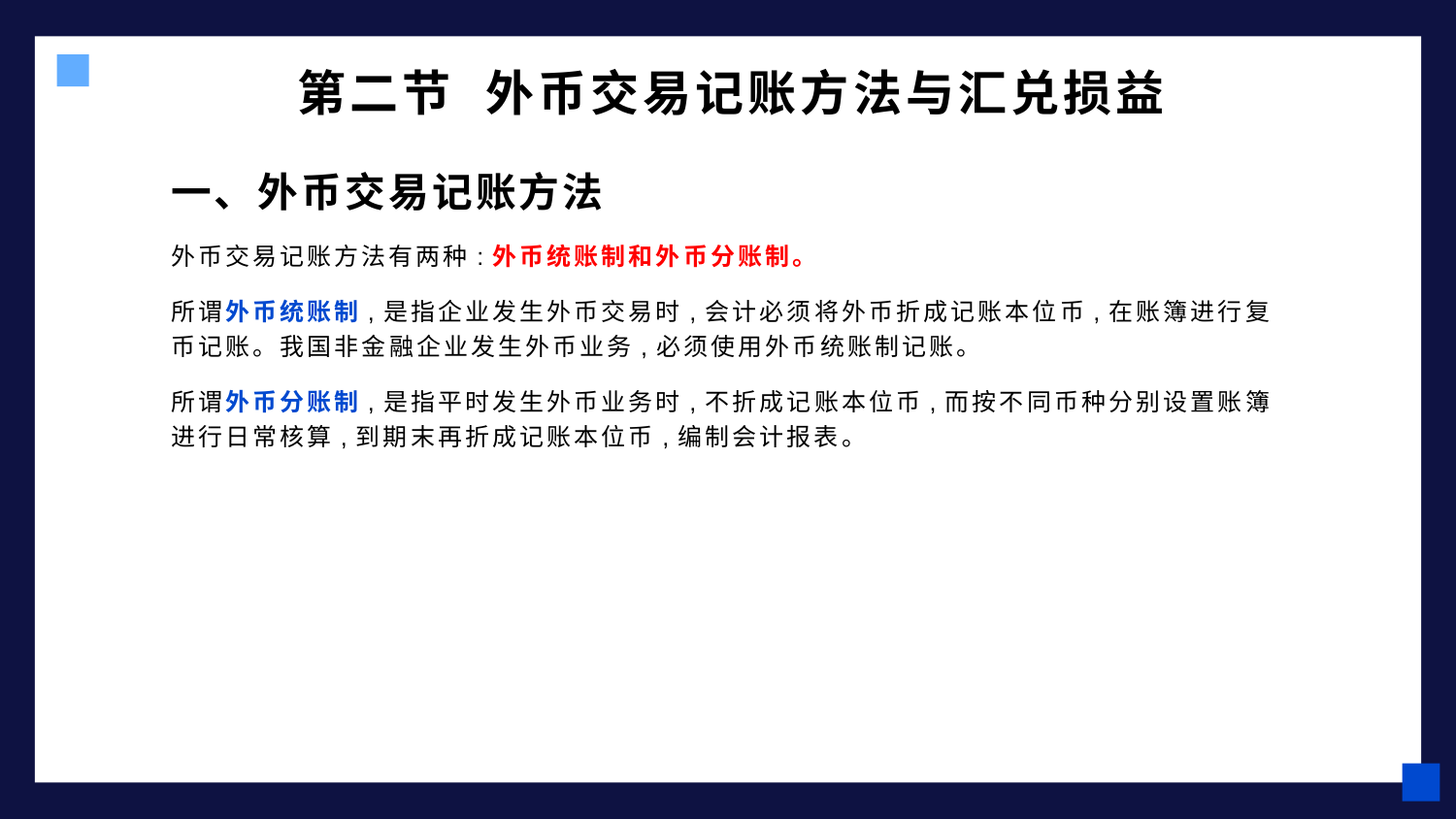

# 第二节  外币交易记账方法与汇兑损益
一、外币交易记账方法
外币交易记账方法有两种:外币统账制和外币分账制。
所谓外币统账制,是指企业发生外币交易时,会计必须将外币折成记账本位币,在账簿进行复币记账。我国非金融企业发生外币业务,必须使用外币统账制记账。
所谓外币分账制,是指平时发生外币业务时,不折成记账本位币,而按不同币种分别设置账簿进行日常核算,到期末再折成记账本位币,编制会计报表。